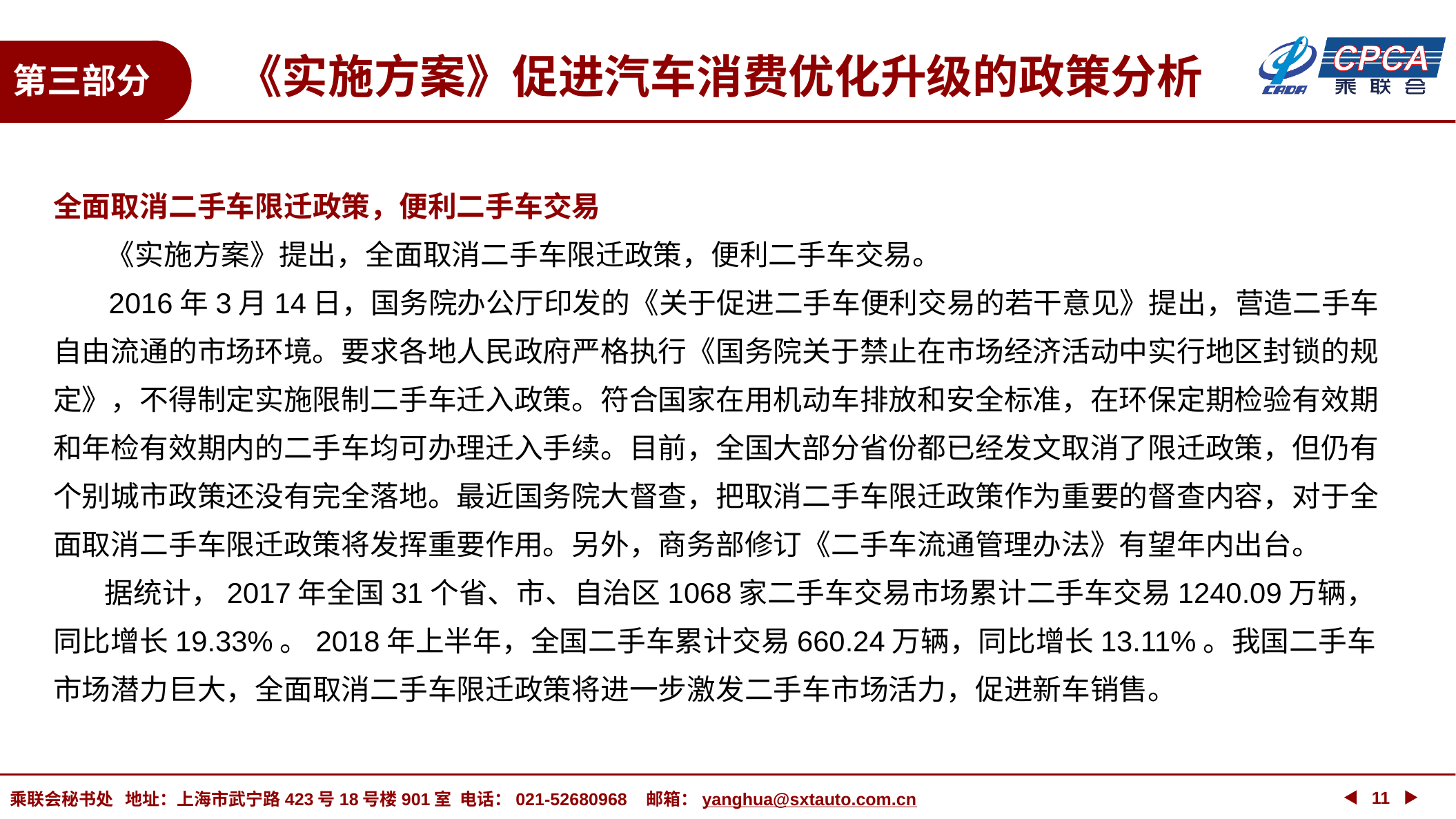

《实施方案》促进汽车消费优化升级的政策分析
第三部分
全面取消二手车限迁政策，便利二手车交易
       《实施方案》提出，全面取消二手车限迁政策，便利二手车交易。
       2016年3月14日，国务院办公厅印发的《关于促进二手车便利交易的若干意见》提出，营造二手车自由流通的市场环境。要求各地人民政府严格执行《国务院关于禁止在市场经济活动中实行地区封锁的规定》，不得制定实施限制二手车迁入政策。符合国家在用机动车排放和安全标准，在环保定期检验有效期和年检有效期内的二手车均可办理迁入手续。目前，全国大部分省份都已经发文取消了限迁政策，但仍有个别城市政策还没有完全落地。最近国务院大督查，把取消二手车限迁政策作为重要的督查内容，对于全面取消二手车限迁政策将发挥重要作用。另外，商务部修订《二手车流通管理办法》有望年内出台。
       据统计，2017年全国31个省、市、自治区1068家二手车交易市场累计二手车交易1240.09万辆，同比增长19.33%。2018年上半年，全国二手车累计交易660.24万辆，同比增长13.11%。我国二手车市场潜力巨大，全面取消二手车限迁政策将进一步激发二手车市场活力，促进新车销售。